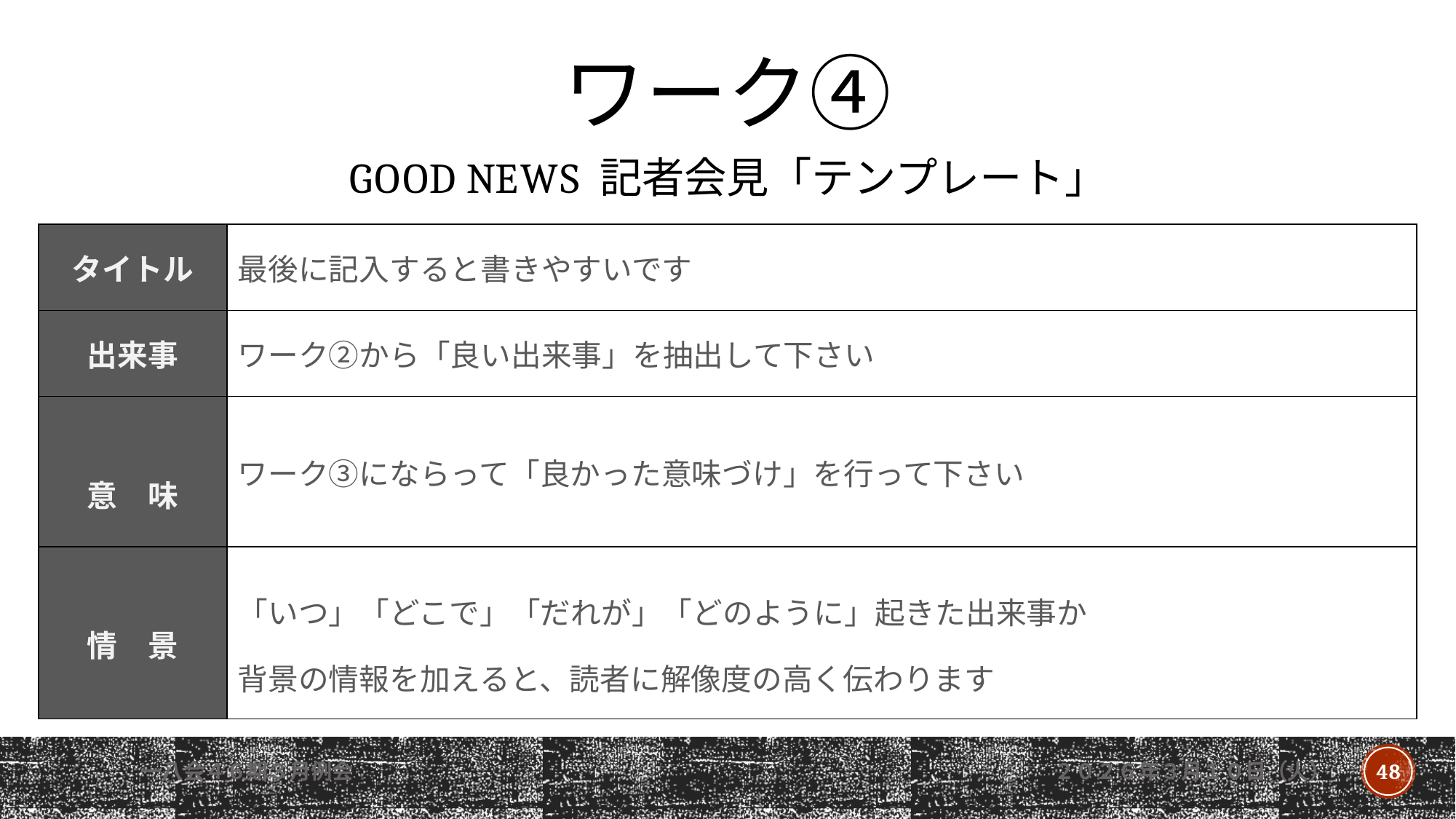

ワーク④
GOOD NEWS 記者会見「テンプレート」
| タイトル | 最後に記入すると書きやすいです |
| --- | --- |
| 出来事 | ワーク②から「良い出来事」を抽出して下さい |
| 意　味 | ワーク③にならって「良かった意味づけ」を行って下さい |
| 情　景 | 「いつ」「どこで」「だれが」「どのように」起きた出来事か 背景の情報を加えると、読者に解像度の高く伝わります |
一八会４６期３月例会
２０２６年３月１０日（火）
48